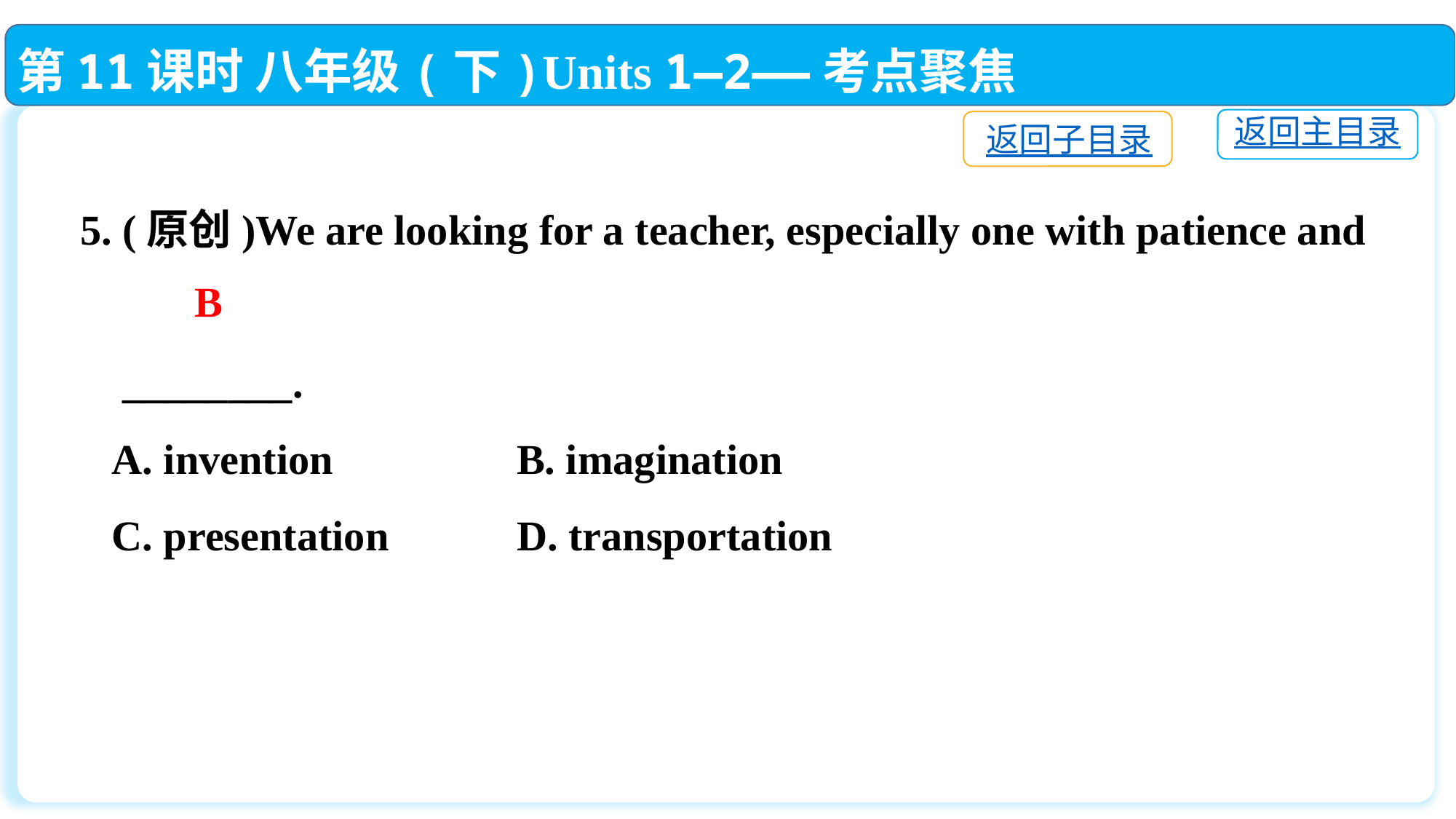

第11课时 八年级(下)Units 1—2——考点聚焦

返回主目录

返回子目录
5. (原创)We are looking for a teacher, especially one with patience and
    ________.
   A. invention		B. imagination
   C. presentation		D. transportation
B